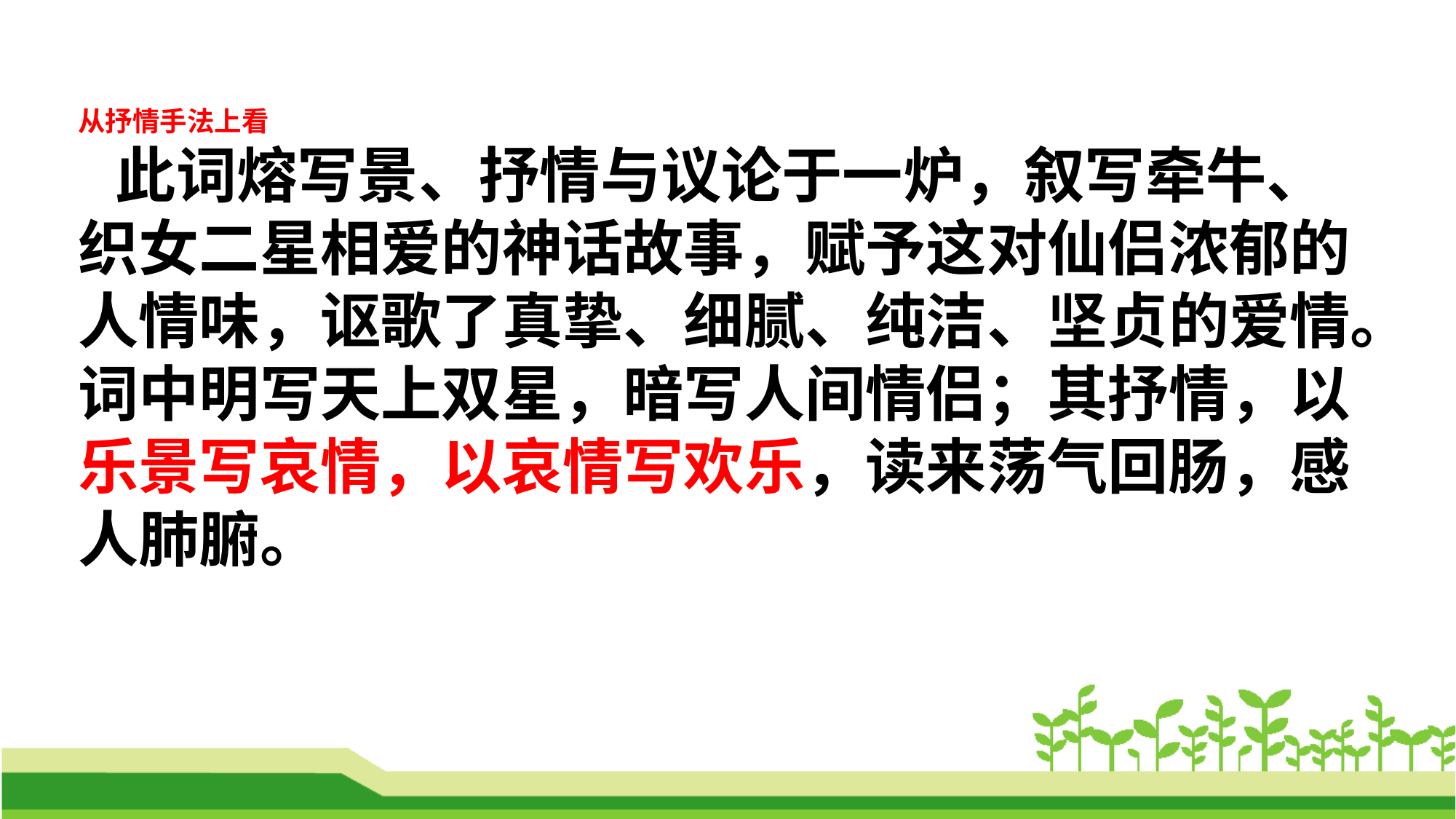

从抒情手法上看
     此词熔写景、抒情与议论于一炉，叙写牵牛、织女二星相爱的神话故事，赋予这对仙侣浓郁的人情味，讴歌了真挚、细腻、纯洁、坚贞的爱情。词中明写天上双星，暗写人间情侣；其抒情，以乐景写哀情，以哀情写欢乐，读来荡气回肠，感人肺腑。